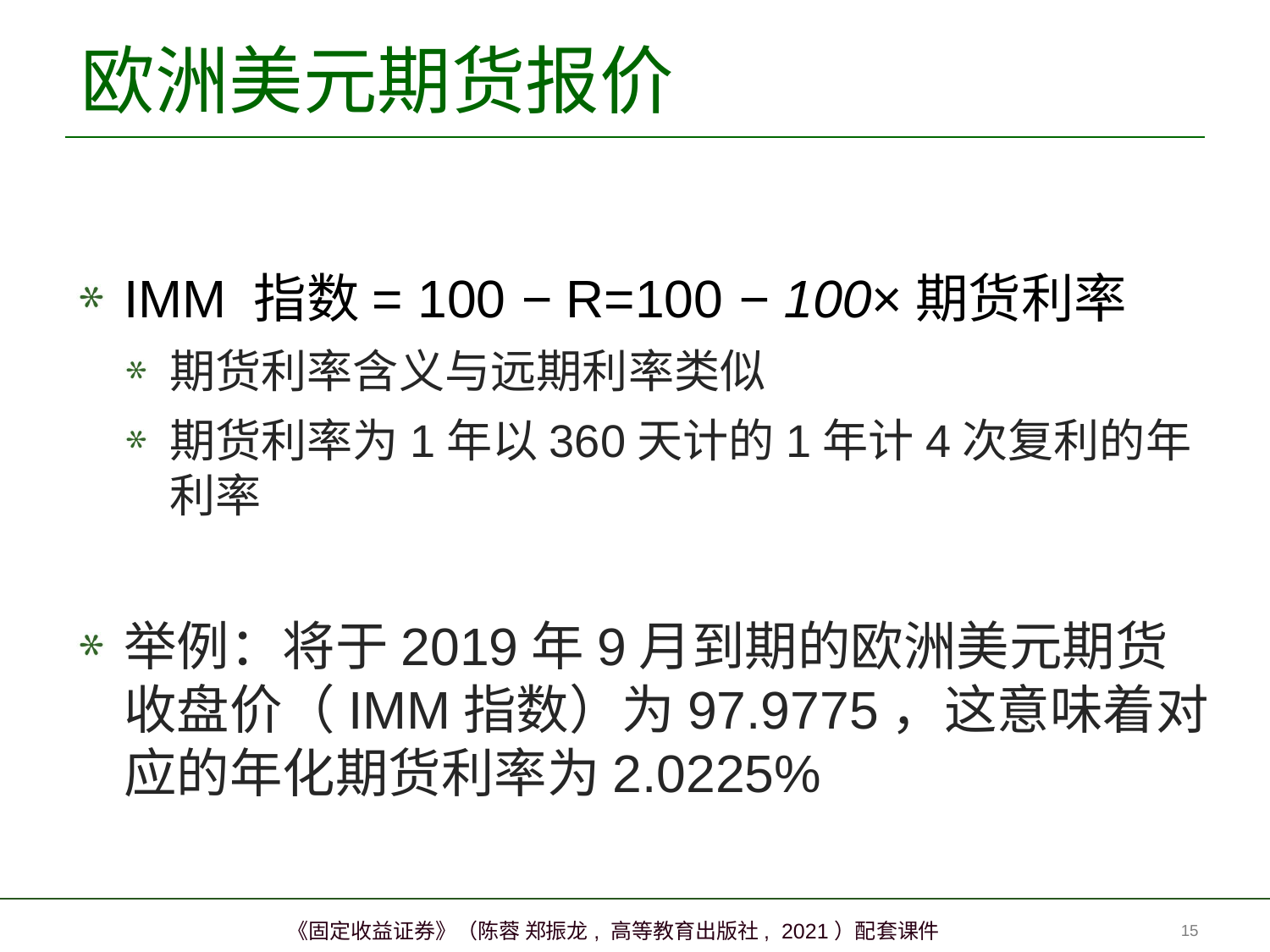

# 欧洲美元期货报价
IMM 指数= 100 − R=100 − 100×期货利率
期货利率含义与远期利率类似
期货利率为1年以360天计的1年计4次复利的年利率

举例：将于2019年9月到期的欧洲美元期货收盘价（IMM指数）为97.9775，这意味着对应的年化期货利率为2.0225%

15